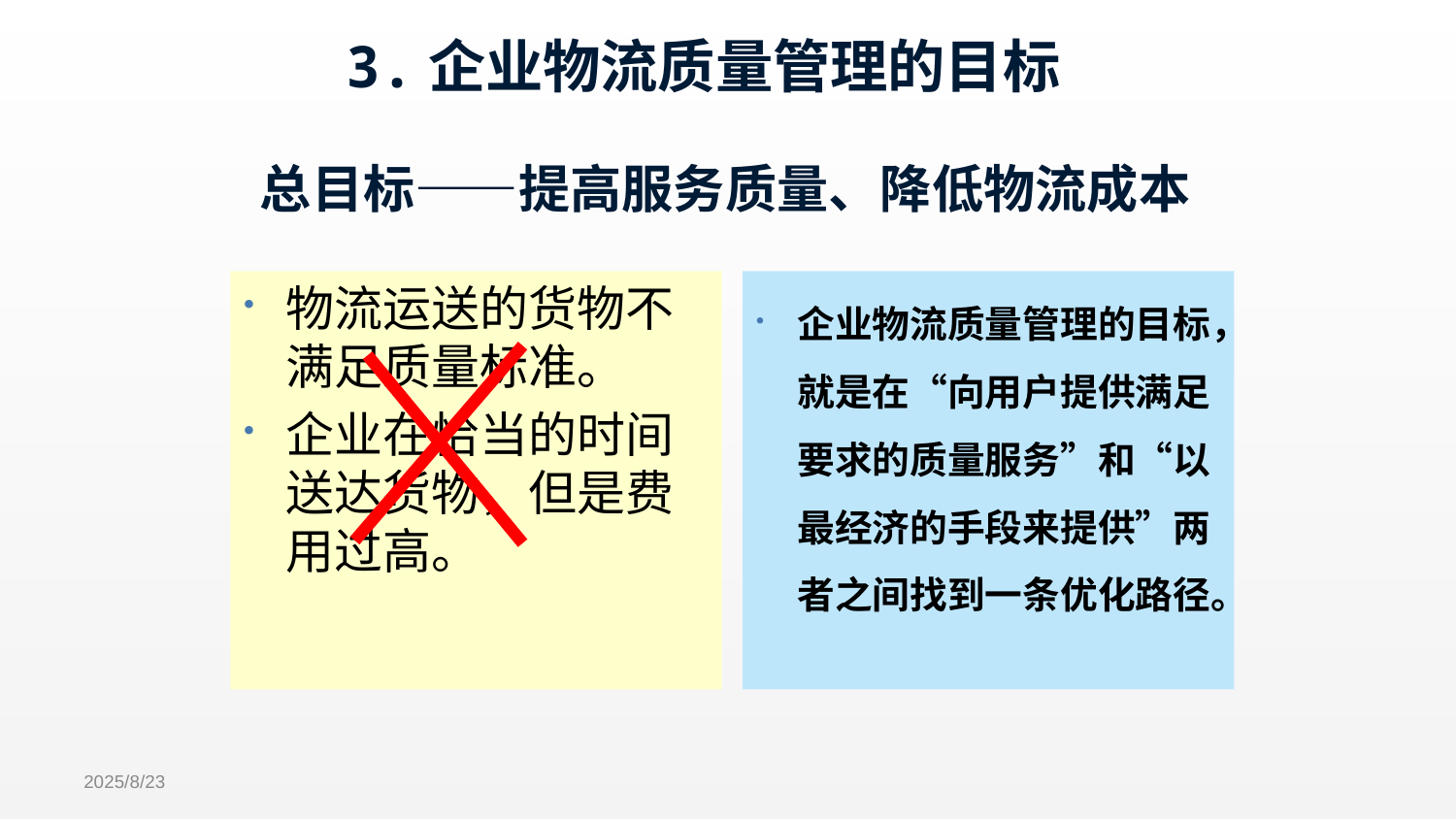

3.企业物流质量管理的目标
# 总目标——提高服务质量、降低物流成本
物流运送的货物不满足质量标准。
企业在恰当的时间送达货物，但是费用过高。
企业物流质量管理的目标，就是在“向用户提供满足要求的质量服务”和“以最经济的手段来提供”两者之间找到一条优化路径。

2025/8/23